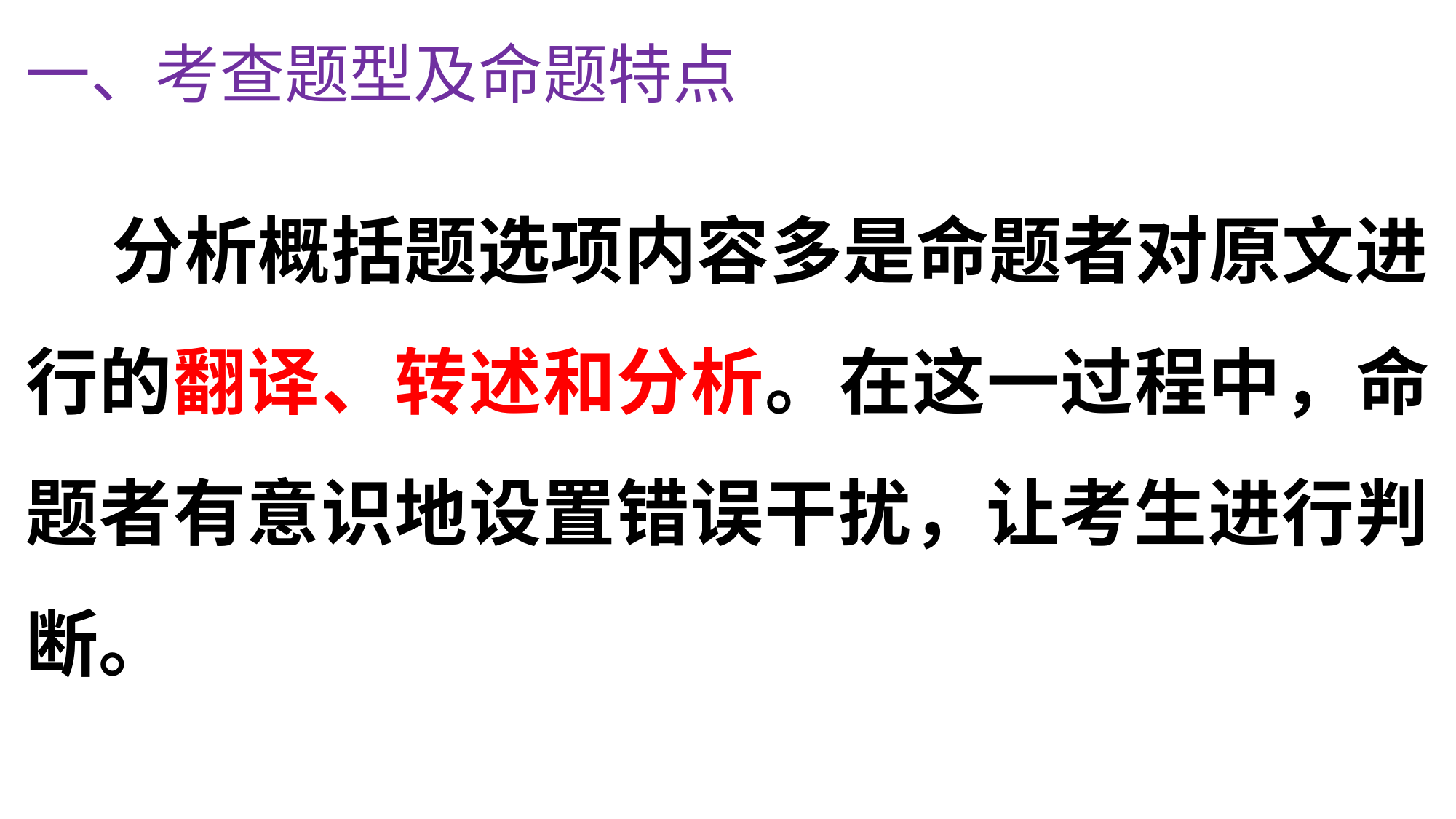

一、考查题型及命题特点
    分析概括题选项内容多是命题者对原文进行的翻译、转述和分析。在这一过程中，命题者有意识地设置错误干扰，让考生进行判断。